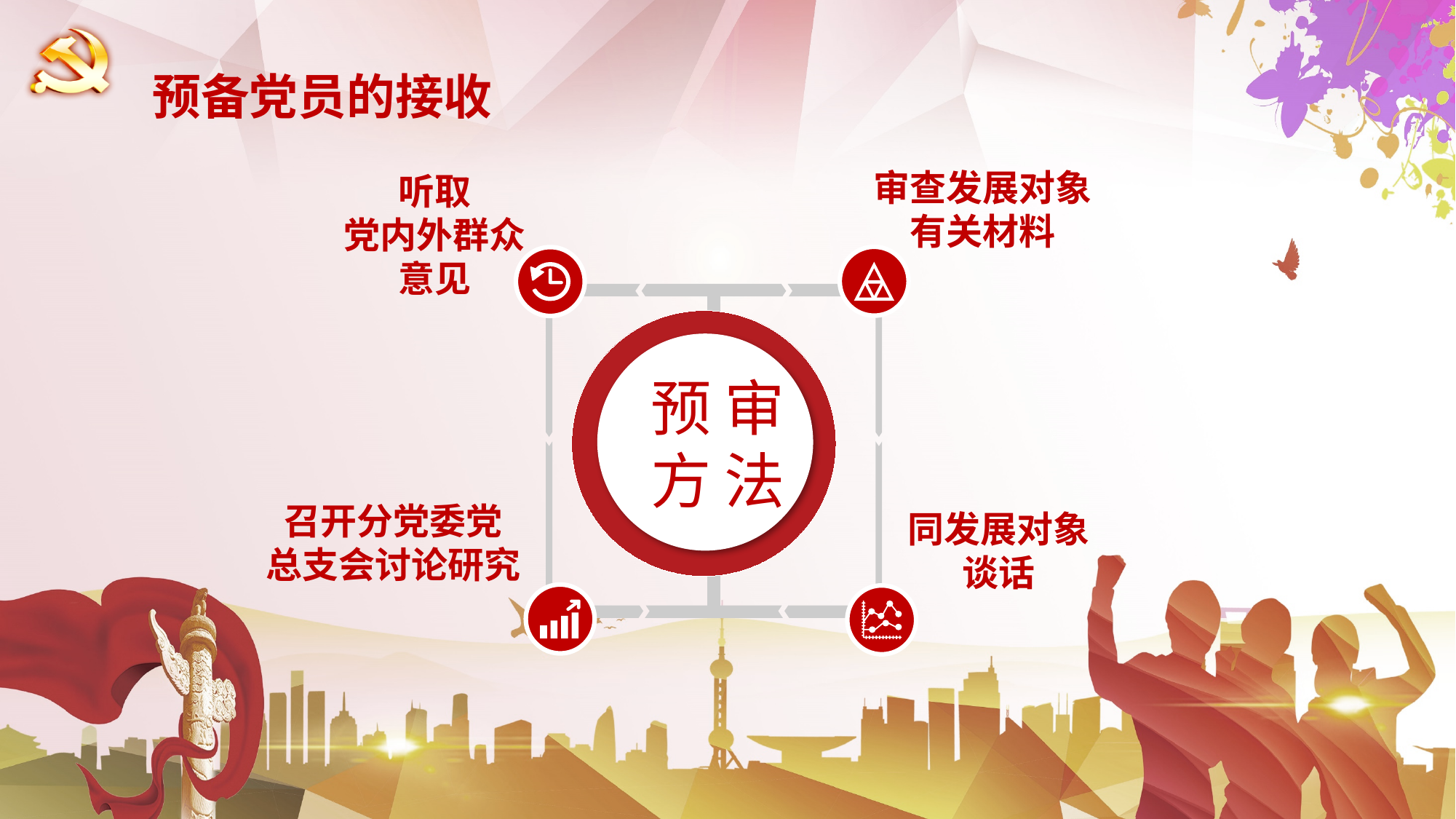

预备党员的接收
审查发展对象
有关材料
听取
党内外群众
意见

 预 审
 方 法
召开分党委党
总支会讨论研究
同发展对象
谈话